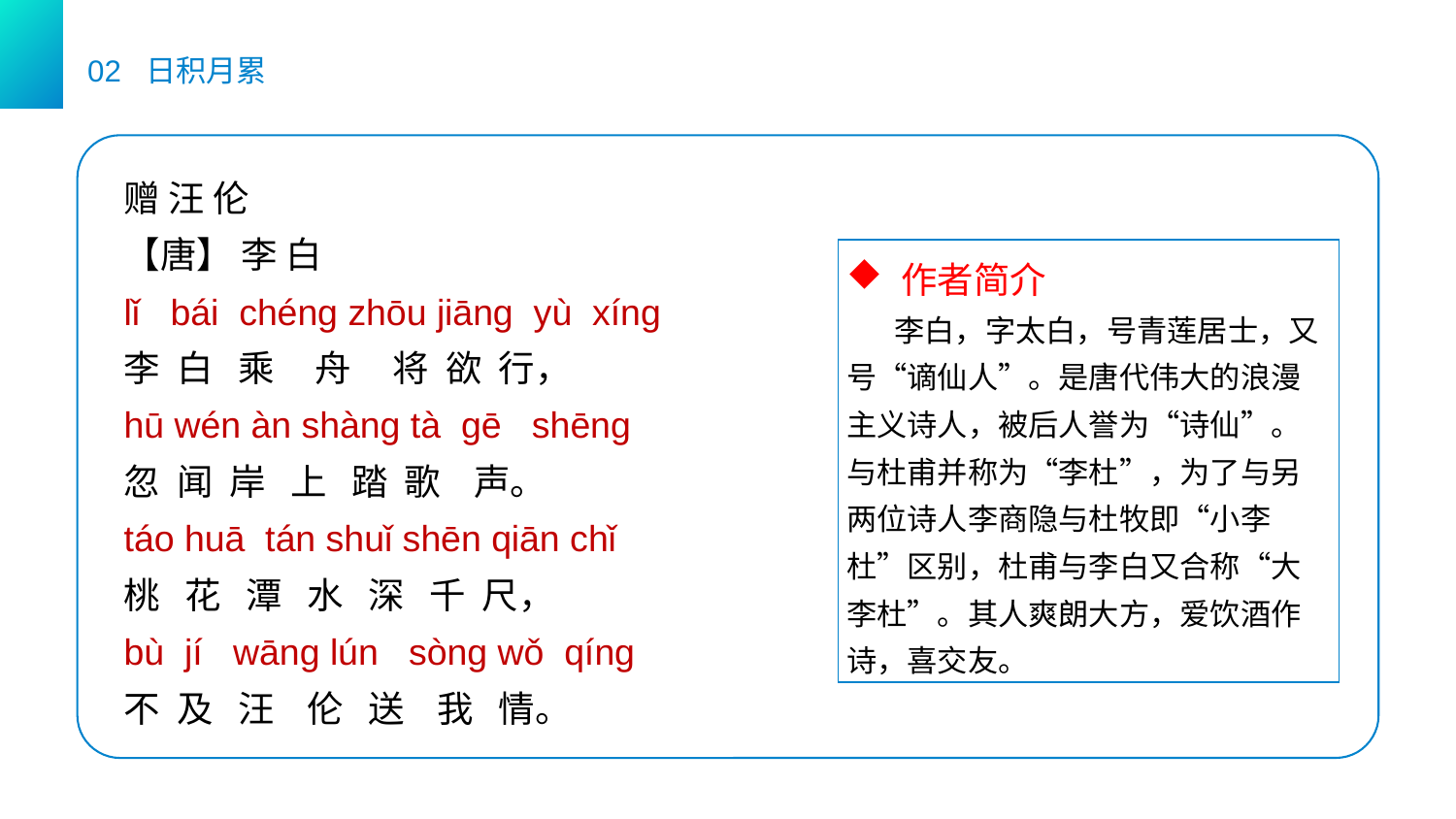

02  日积月累

赠 汪 伦
【唐】 李 白
lǐ   bái  chénɡ zhōu jiānɡ  yù  xínɡ
李  白   乘     舟     将  欲  行，
hū wén àn shànɡ tà  ɡē   shēnɡ
忽  闻  岸   上   踏  歌    声。
táo huā  tán shuǐ shēn qiān chǐ
桃   花   潭   水   深   千  尺，
bù  jí   wānɡ lún   sònɡ wǒ  qínɡ
不  及   汪    伦   送    我   情。
作者简介
      李白，字太白，号青莲居士，又号“谪仙人”。是唐代伟大的浪漫主义诗人，被后人誉为“诗仙”。与杜甫并称为“李杜”，为了与另两位诗人李商隐与杜牧即“小李杜”区别，杜甫与李白又合称“大李杜”。其人爽朗大方，爱饮酒作诗，喜交友。